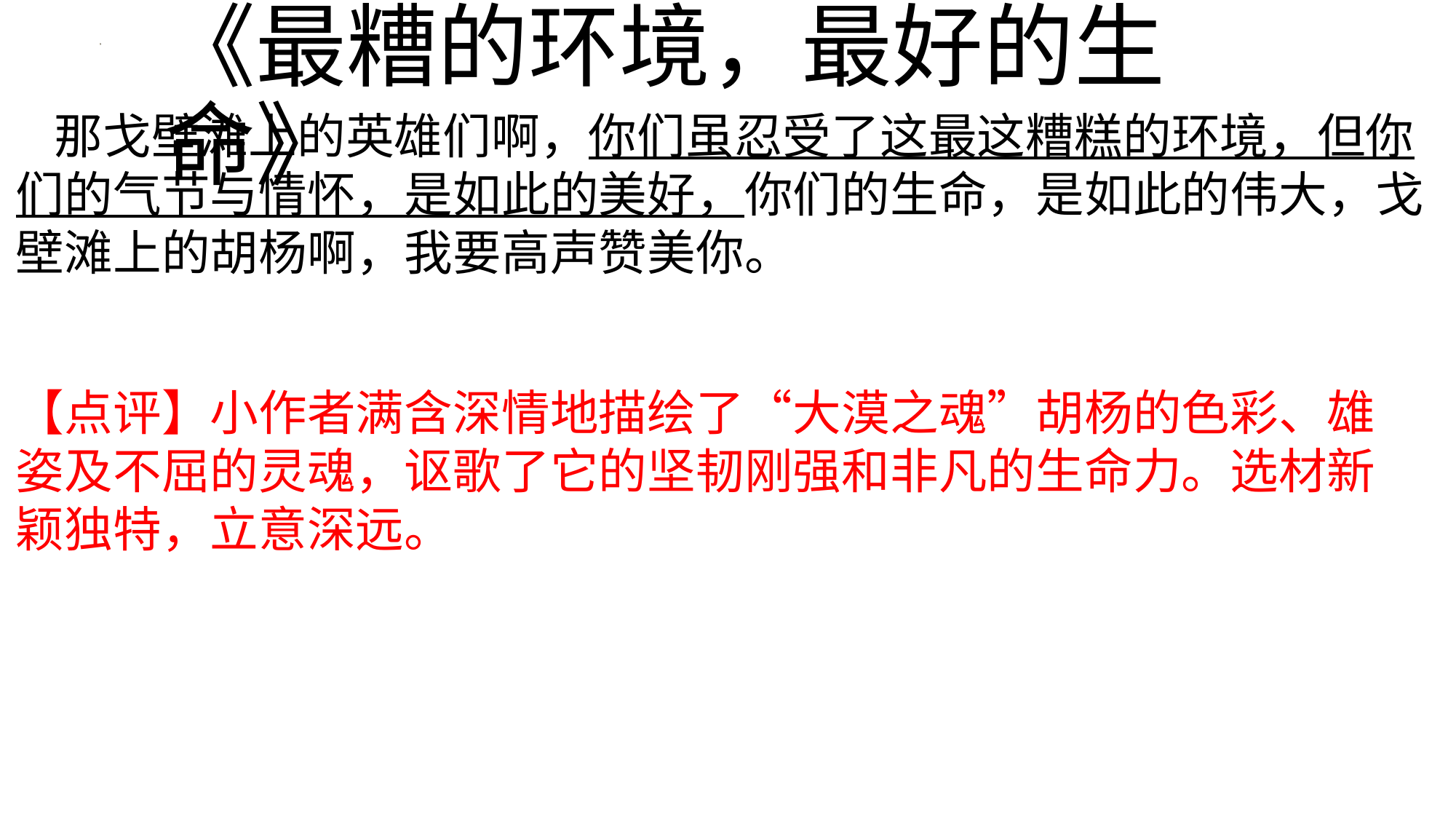

《最糟的环境，最好的生命》
  那戈壁滩上的英雄们啊，你们虽忍受了这最这糟糕的环境，但你们的气节与情怀，是如此的美好，你们的生命，是如此的伟大，戈壁滩上的胡杨啊，我要高声赞美你。
【点评】小作者满含深情地描绘了“大漠之魂”胡杨的色彩、雄姿及不屈的灵魂，讴歌了它的坚韧刚强和非凡的生命力。选材新颖独特，立意深远。